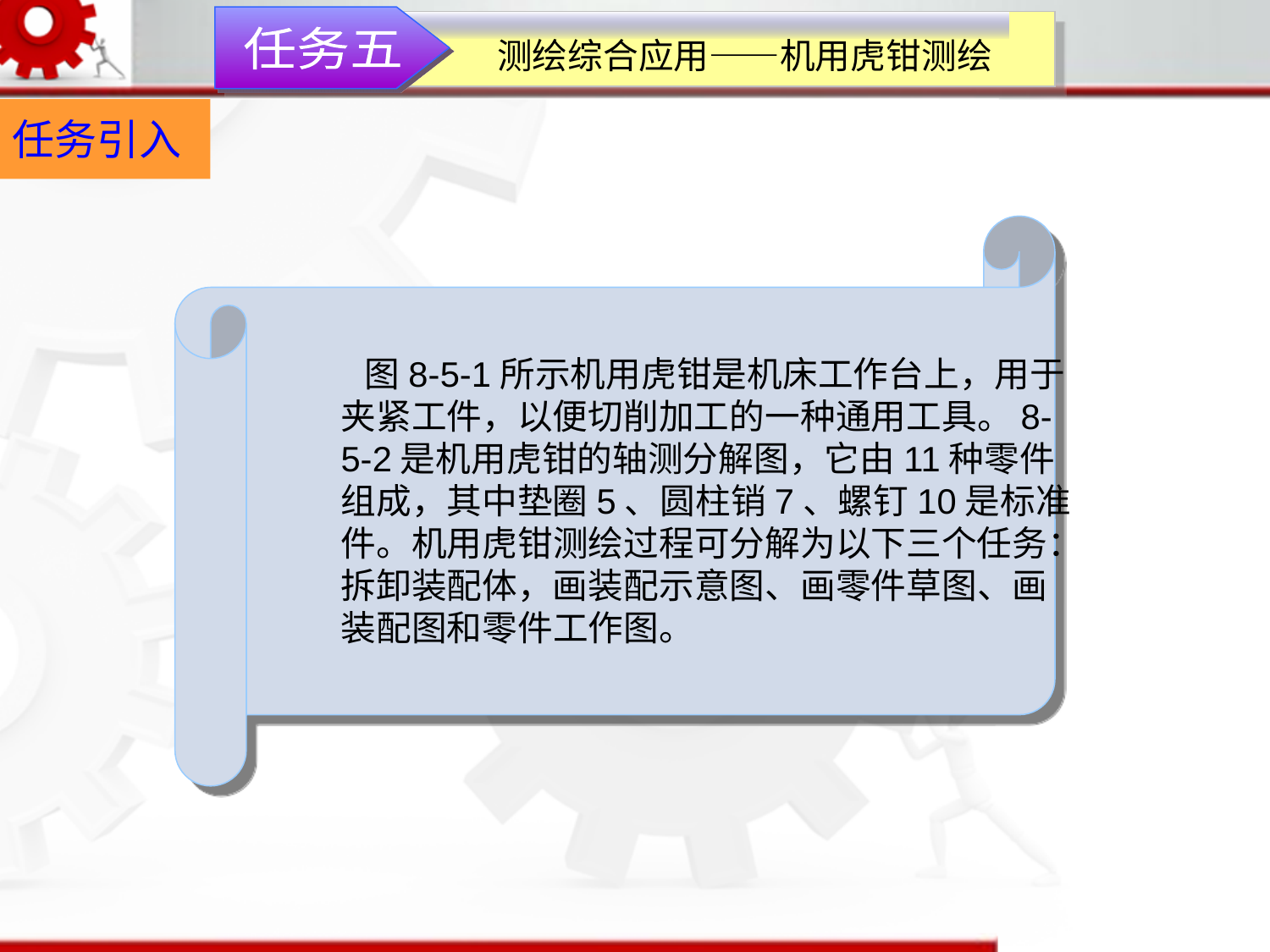

任务五
测绘综合应用——机用虎钳测绘
任务引入

  图8-5-1所示机用虎钳是机床工作台上，用于夹紧工件，以便切削加工的一种通用工具。8-5-2是机用虎钳的轴测分解图，它由11种零件组成，其中垫圈5、圆柱销7、螺钉10是标准件。机用虎钳测绘过程可分解为以下三个任务：拆卸装配体，画装配示意图、画零件草图、画装配图和零件工作图。